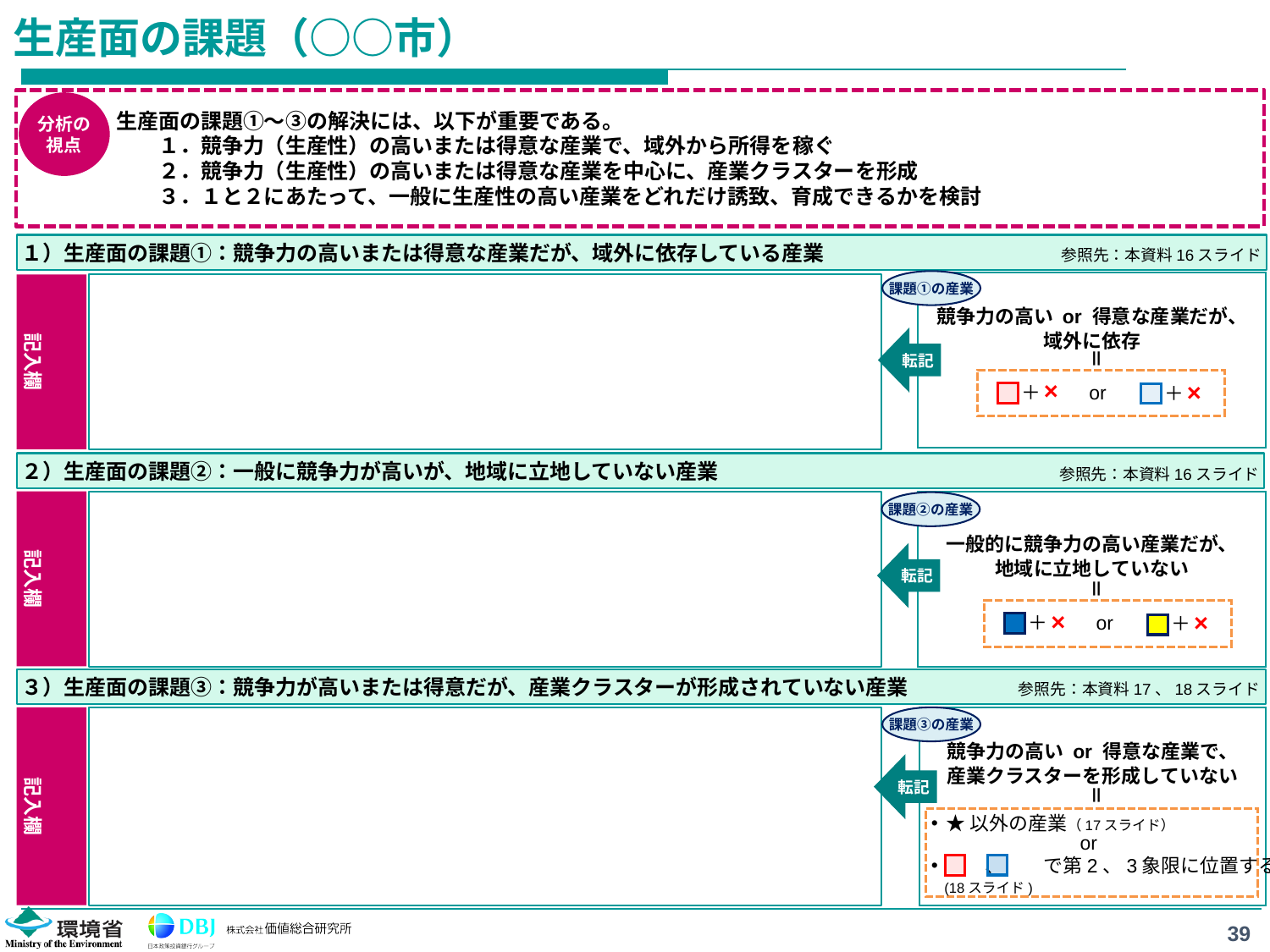

# 生産面の課題（○○市）
生産面の課題①～③の解決には、以下が重要である。
　　１．競争力（生産性）の高いまたは得意な産業で、域外から所得を稼ぐ
　　２．競争力（生産性）の高いまたは得意な産業を中心に、産業クラスターを形成
　　３．１と２にあたって、一般に生産性の高い産業をどれだけ誘致、育成できるかを検討
分析の
視点
参照先：本資料16スライド
１）生産面の課題①：競争力の高いまたは得意な産業だが、域外に依存している産業
課題①の産業

記入欄

競争力の高い or 得意な産業だが、
域外に依存

転記
＝

＋
×

or
＋
×

２）生産面の課題②：一般に競争力が高いが、地域に立地していない産業
参照先：本資料16スライド
記入欄

課題②の産業
一般的に競争力の高い産業だが、
地域に立地していない

転記
＝

＋
×

or
＋
×

参照先：本資料17、18スライド
３）生産面の課題③：競争力が高いまたは得意だが、産業クラスターが形成されていない産業
課題③の産業

記入欄
競争力の高い or 得意な産業で、
産業クラスターを形成していない

転記
＝
★以外の産業（17スライド）

　　、　　で第2、3象限に位置する産業
or

(18スライド)
39